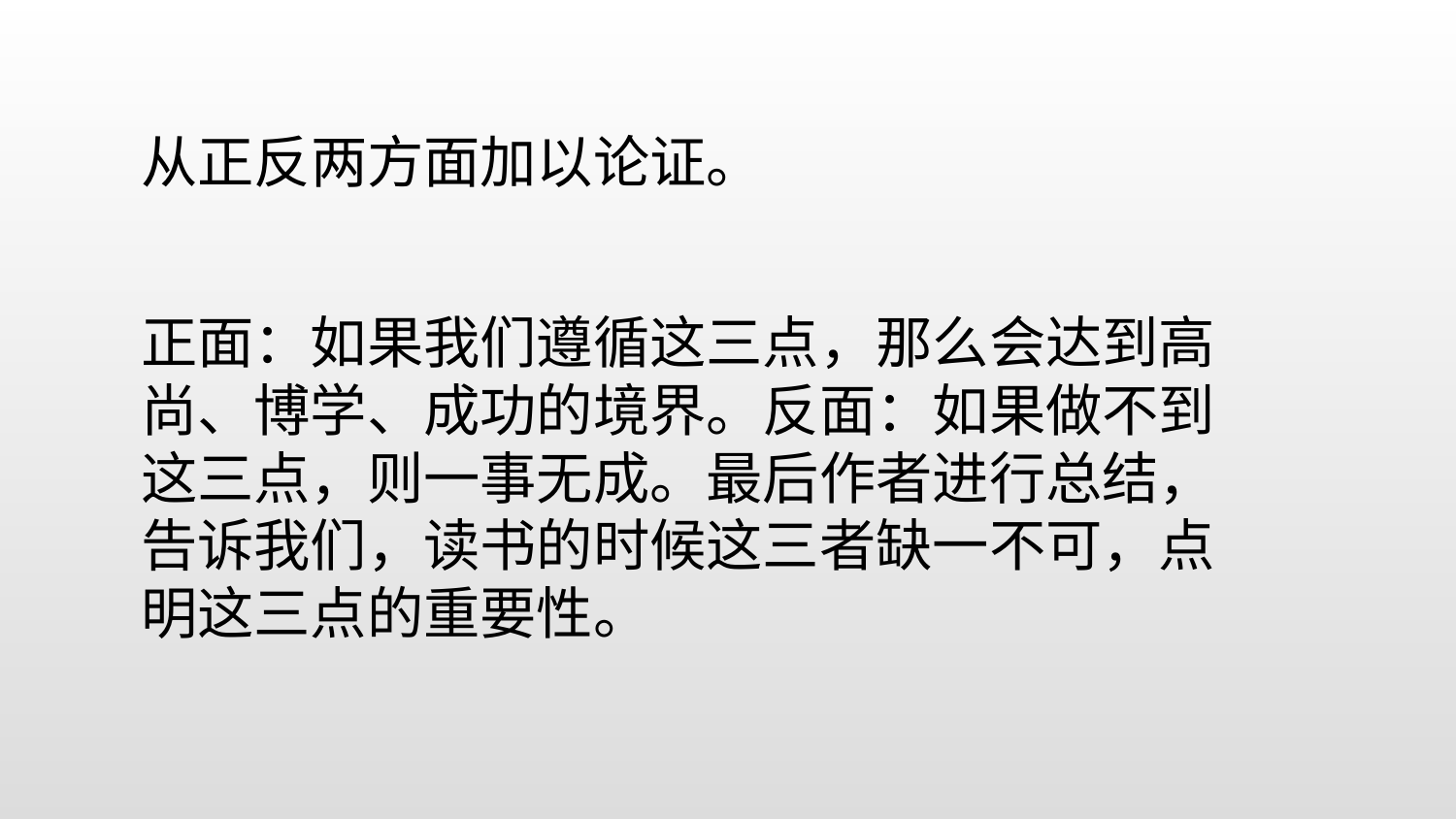

从正反两方面加以论证。
正面：如果我们遵循这三点，那么会达到高尚、博学、成功的境界。反面：如果做不到这三点，则一事无成。最后作者进行总结，告诉我们，读书的时候这三者缺一不可，点明这三点的重要性。